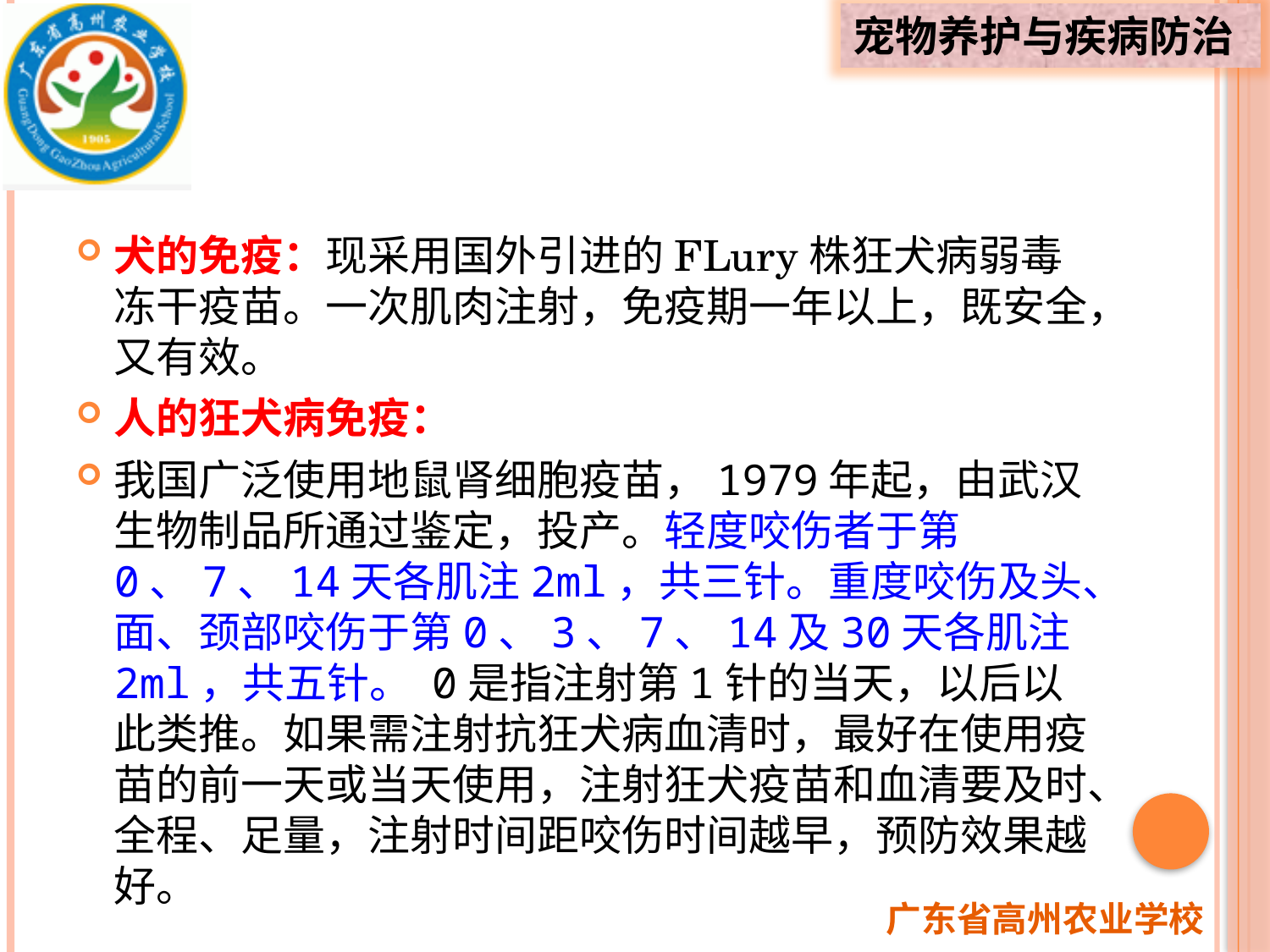

犬的免疫：现采用国外引进的FLury株狂犬病弱毒冻干疫苗。一次肌肉注射，免疫期一年以上，既安全，又有效。
人的狂犬病免疫：
我国广泛使用地鼠肾细胞疫苗，1979年起，由武汉生物制品所通过鉴定，投产。轻度咬伤者于第0、7、14天各肌注2ml，共三针。重度咬伤及头、面、颈部咬伤于第0、3、7、14及30天各肌注2ml，共五针。 0是指注射第1针的当天，以后以此类推。如果需注射抗狂犬病血清时，最好在使用疫苗的前一天或当天使用，注射狂犬疫苗和血清要及时、全程、足量，注射时间距咬伤时间越早，预防效果越好。